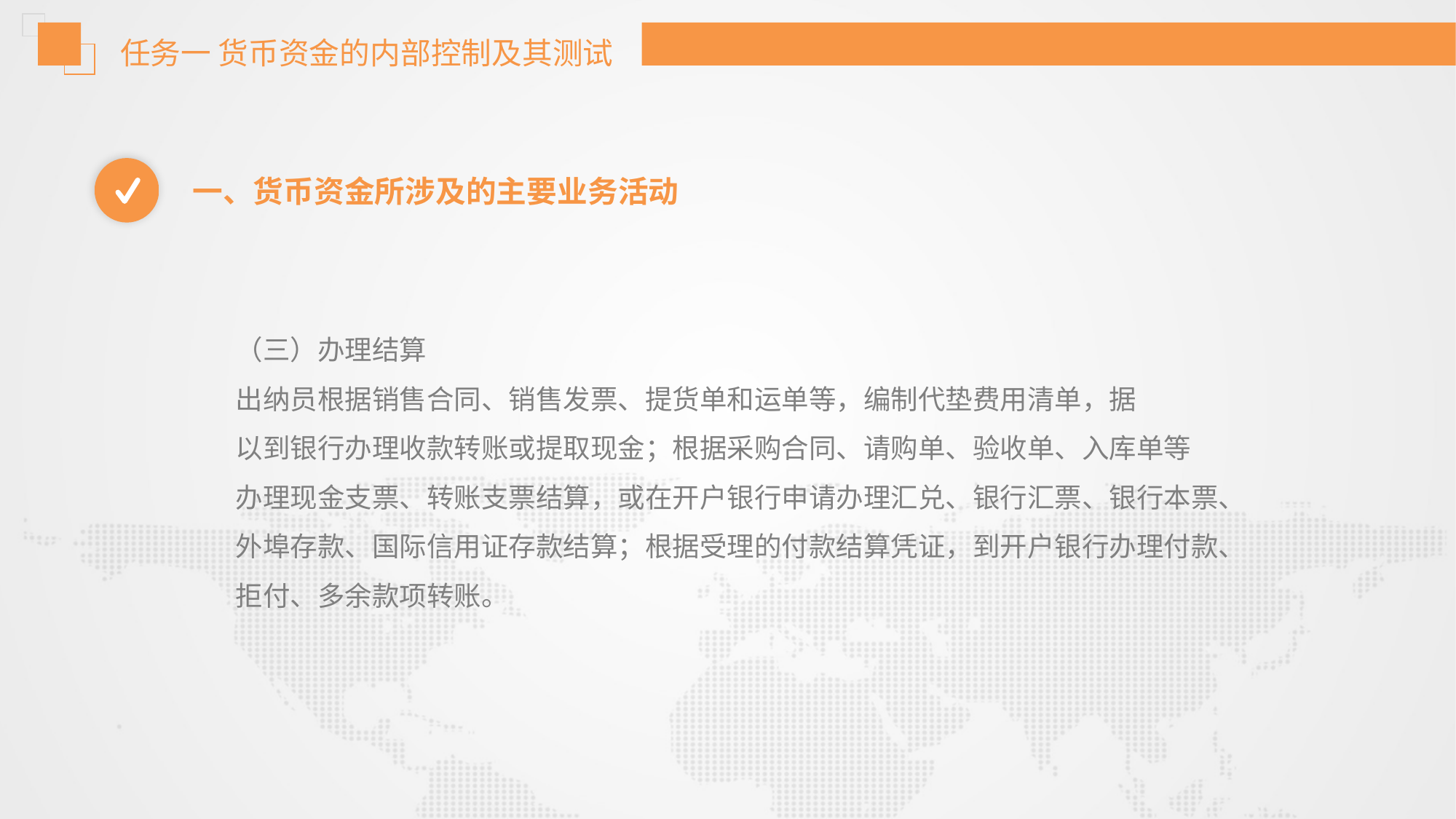

任务一 货币资金的内部控制及其测试

一、货币资金所涉及的主要业务活动
（三）办理结算
出纳员根据销售合同、销售发票、提货单和运单等，编制代垫费用清单，据
以到银行办理收款转账或提取现金；根据采购合同、请购单、验收单、入库单等
办理现金支票、转账支票结算，或在开户银行申请办理汇兑、银行汇票、银行本票、
外埠存款、国际信用证存款结算；根据受理的付款结算凭证，到开户银行办理付款、
拒付、多余款项转账。